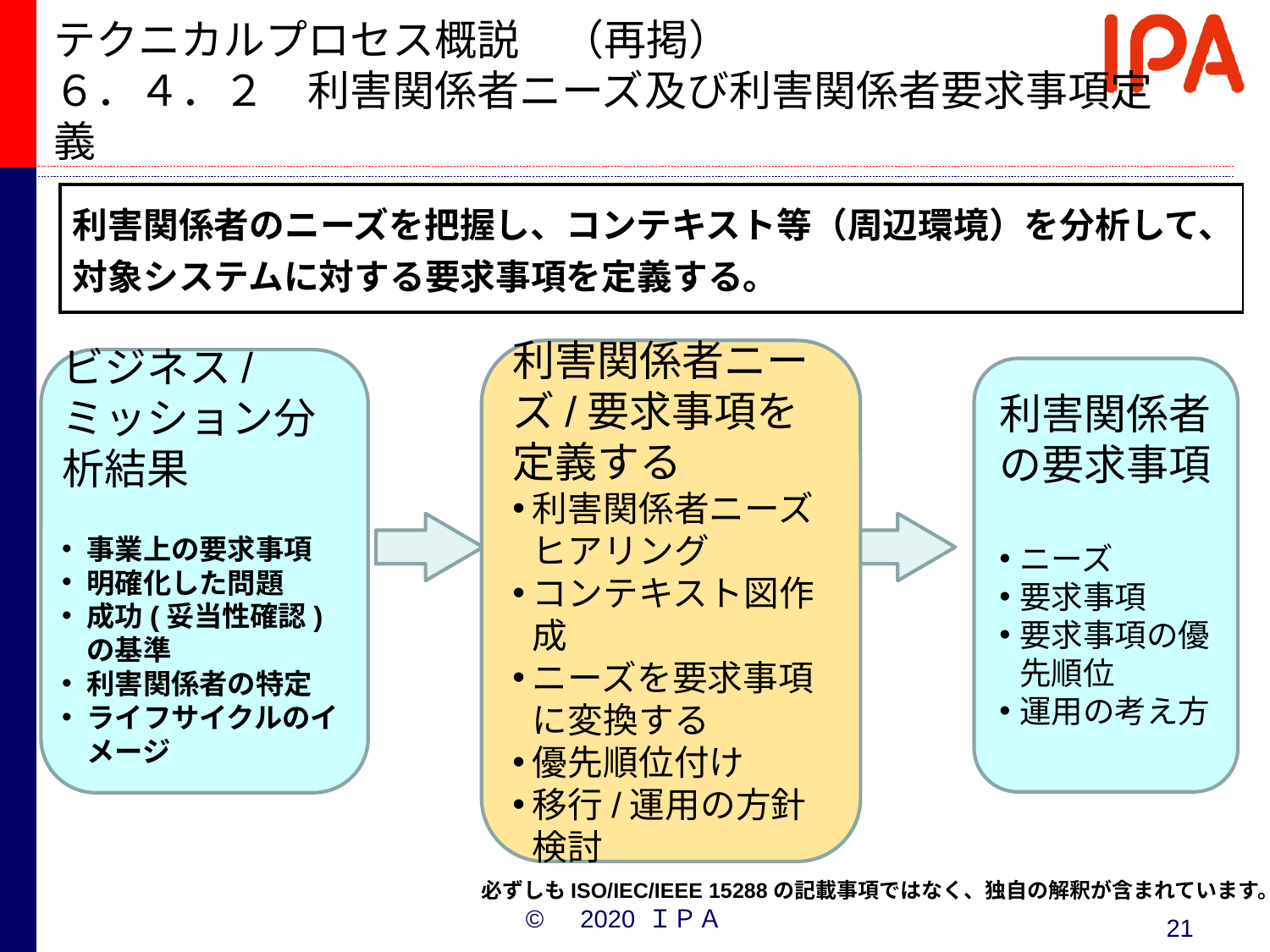

# テクニカルプロセス概説　（再掲） ６．４．２　利害関係者ニーズ及び利害関係者要求事項定義
| 利害関係者のニーズを把握し、コンテキスト等（周辺環境）を分析して、対象システムに対する要求事項を定義する。 |
| --- |
利害関係者ニーズ/要求事項を定義する
利害関係者ニーズヒアリング
コンテキスト図作成
ニーズを要求事項に変換する
優先順位付け
移行/運用の方針検討
ビジネス/ミッション分析結果

事業上の要求事項
明確化した問題
成功(妥当性確認)の基準
利害関係者の特定
ライフサイクルのイメージ

利害関係者の要求事項

ニーズ
要求事項
要求事項の優先順位
運用の考え方

必ずしもISO/IEC/IEEE 15288の記載事項ではなく、独自の解釈が含まれています。
©　2020 ＩＰＡ
21